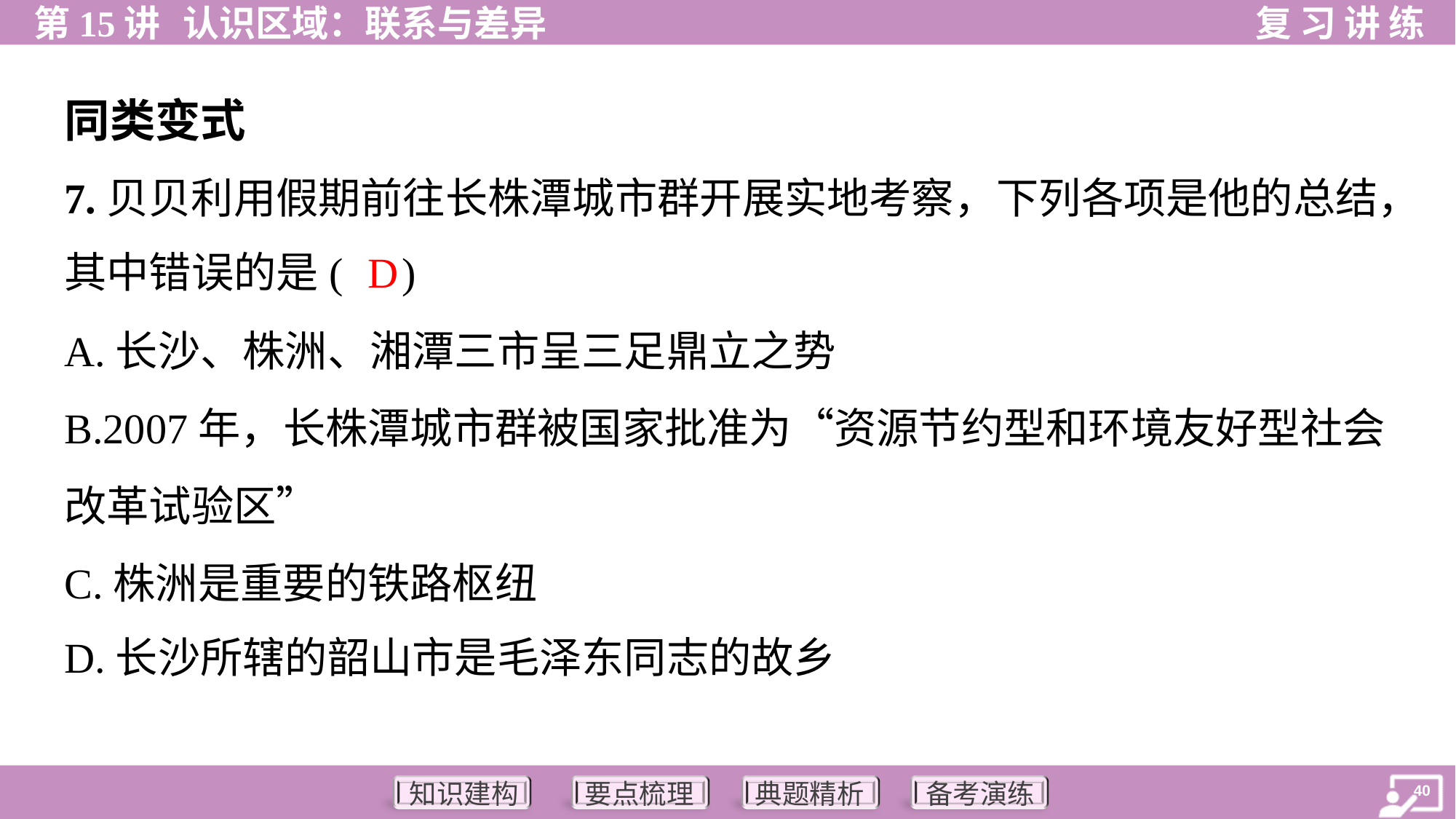

同类变式
7.贝贝利用假期前往长株潭城市群开展实地考察，下列各项是他的总结，
其中错误的是(     )
D
A.长沙、株洲、湘潭三市呈三足鼎立之势
B.2007年，长株潭城市群被国家批准为“资源节约型和环境友好型社会
改革试验区”
C.株洲是重要的铁路枢纽
D.长沙所辖的韶山市是毛泽东同志的故乡